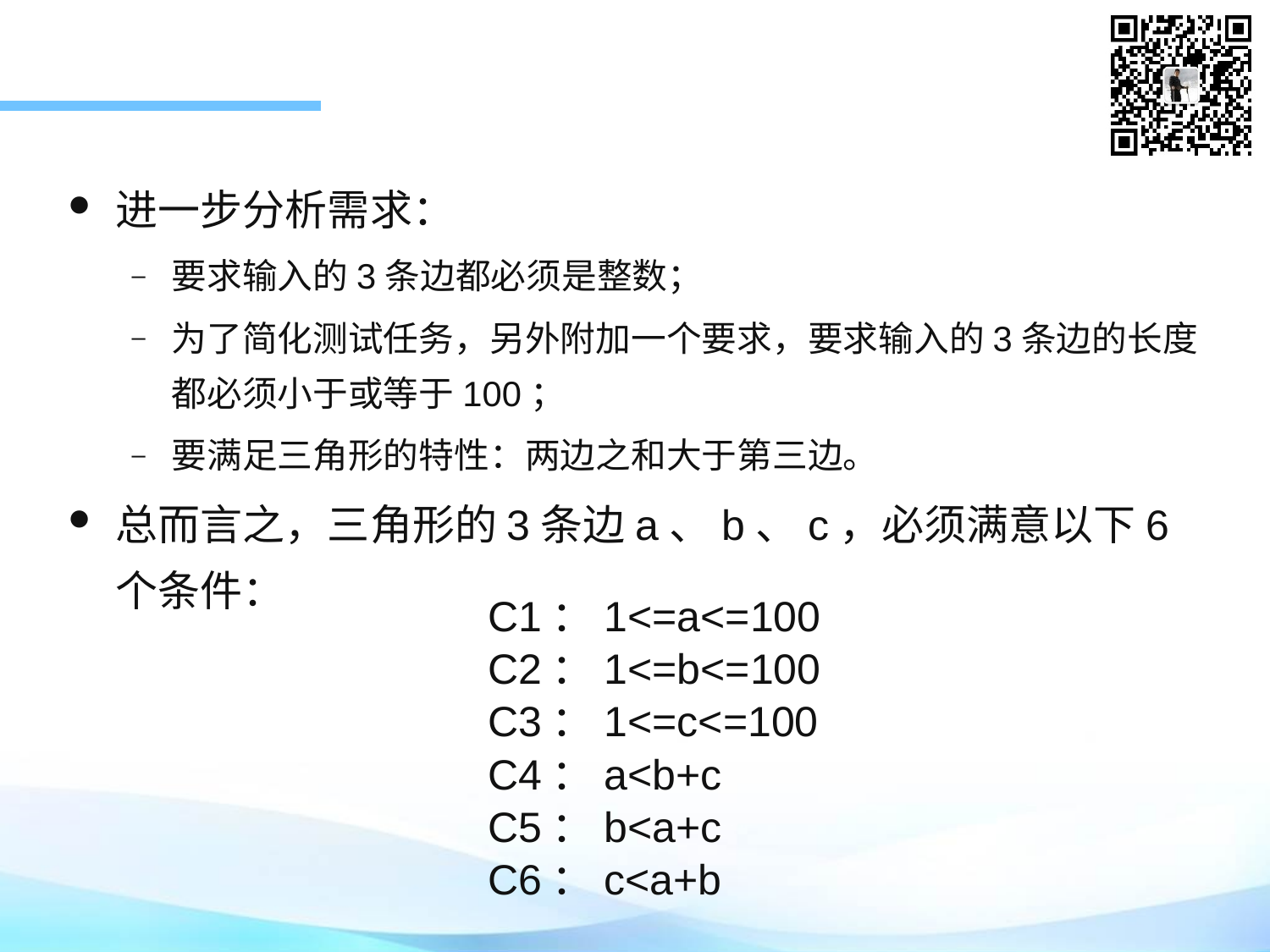

进一步分析需求：
要求输入的3条边都必须是整数；
为了简化测试任务，另外附加一个要求，要求输入的3条边的长度都必须小于或等于100；
要满足三角形的特性：两边之和大于第三边。
总而言之，三角形的3条边a、b、c，必须满意以下6个条件：

C1：1<=a<=100
C2：1<=b<=100
C3：1<=c<=100
C4：a<b+c
C5：b<a+c
C6：c<a+b